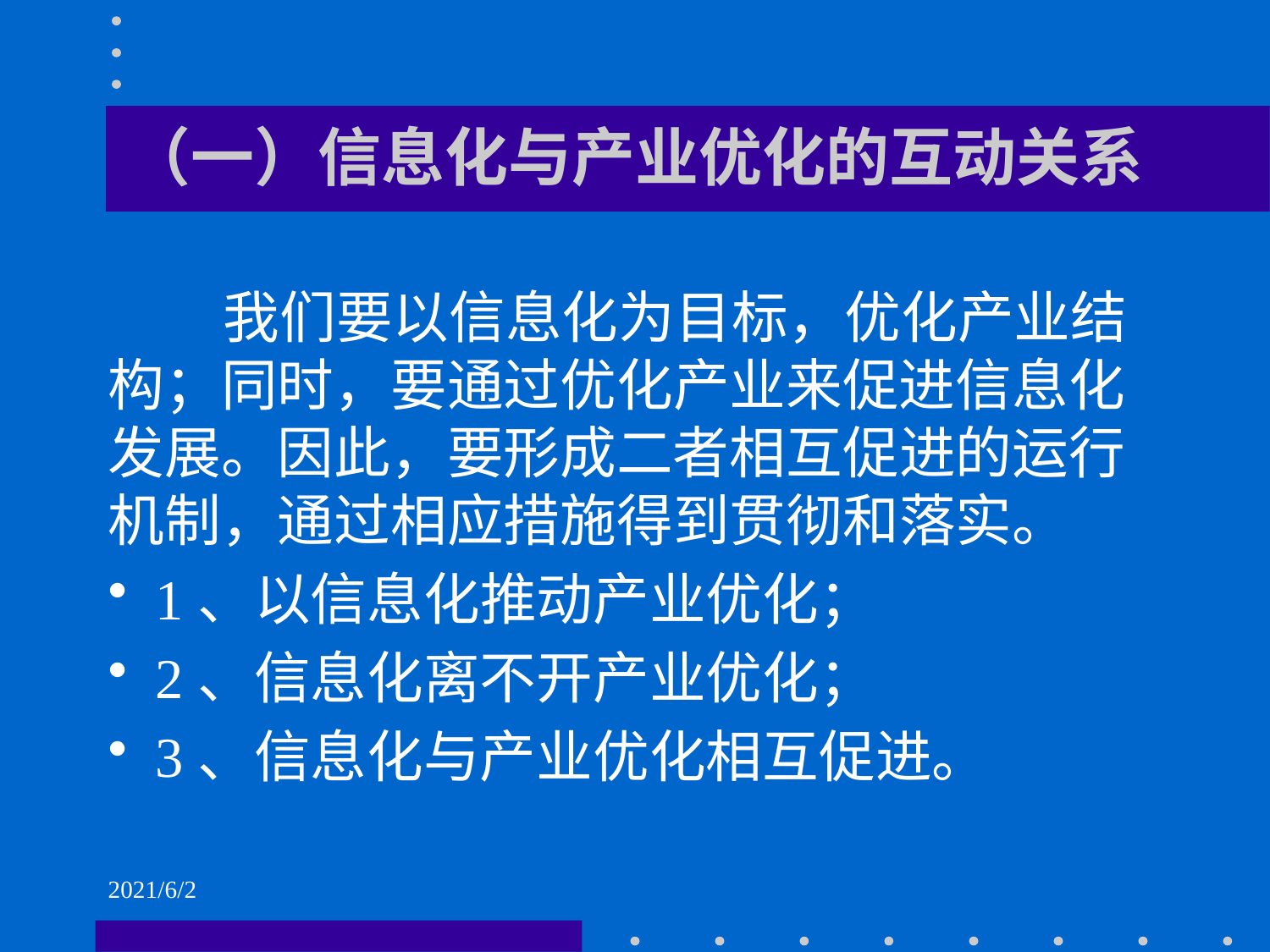

# （一）信息化与产业优化的互动关系
        我们要以信息化为目标，优化产业结构；同时，要通过优化产业来促进信息化发展。因此，要形成二者相互促进的运行机制，通过相应措施得到贯彻和落实。
1、以信息化推动产业优化；
2、信息化离不开产业优化；
3、信息化与产业优化相互促进。

2021/6/2